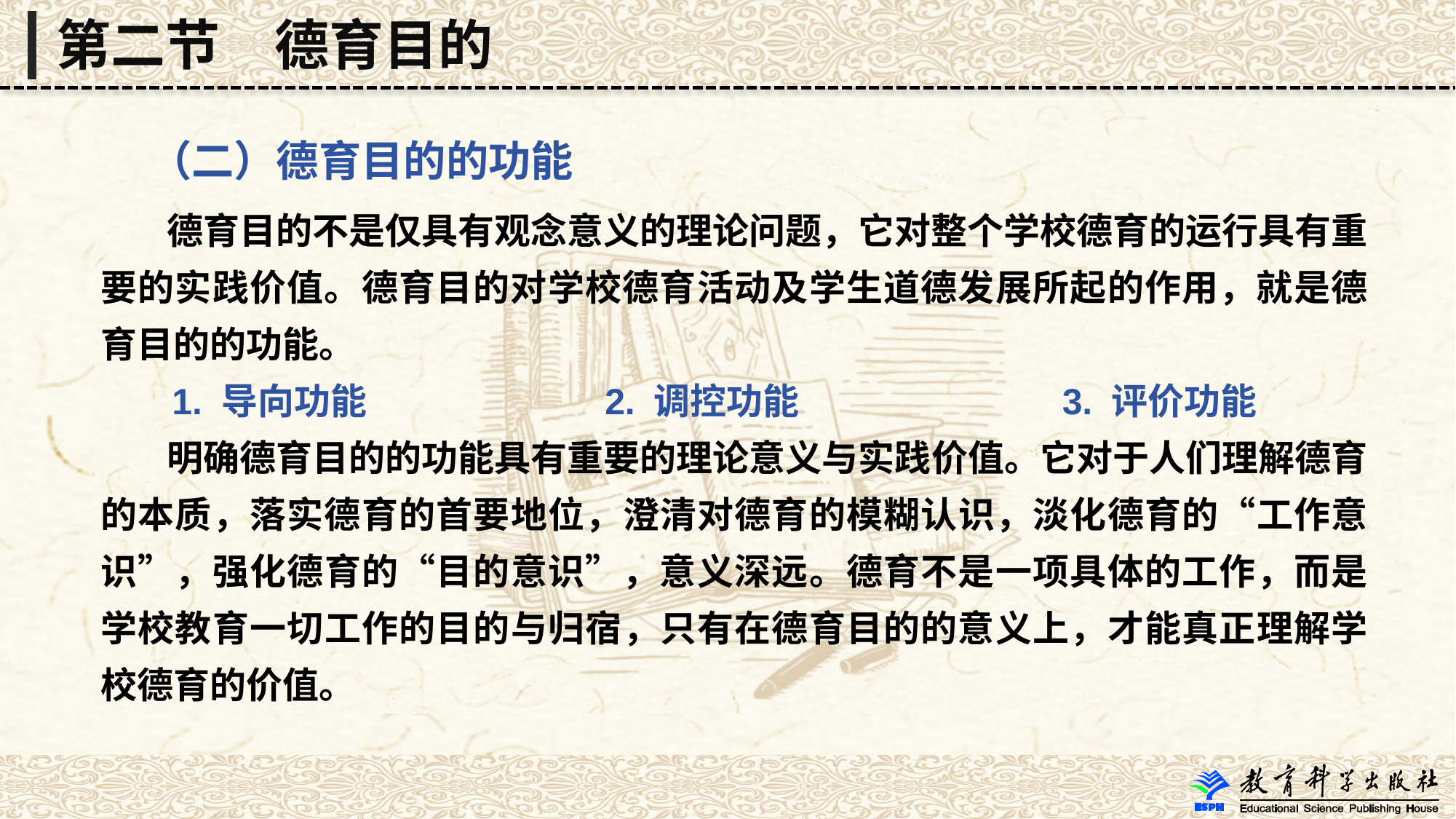

第二节　德育目的
    （二）德育目的的功能

       德育目的不是仅具有观念意义的理论问题，它对整个学校德育的运行具有重要的实践价值。德育目的对学校德育活动及学生道德发展所起的作用，就是德育目的的功能。
       1. 导向功能                            2. 调控功能                               3. 评价功能
       明确德育目的的功能具有重要的理论意义与实践价值。它对于人们理解德育的本质，落实德育的首要地位，澄清对德育的模糊认识，淡化德育的“工作意识”，强化德育的“目的意识”，意义深远。德育不是一项具体的工作，而是学校教育一切工作的目的与归宿，只有在德育目的的意义上，才能真正理解学校德育的价值。